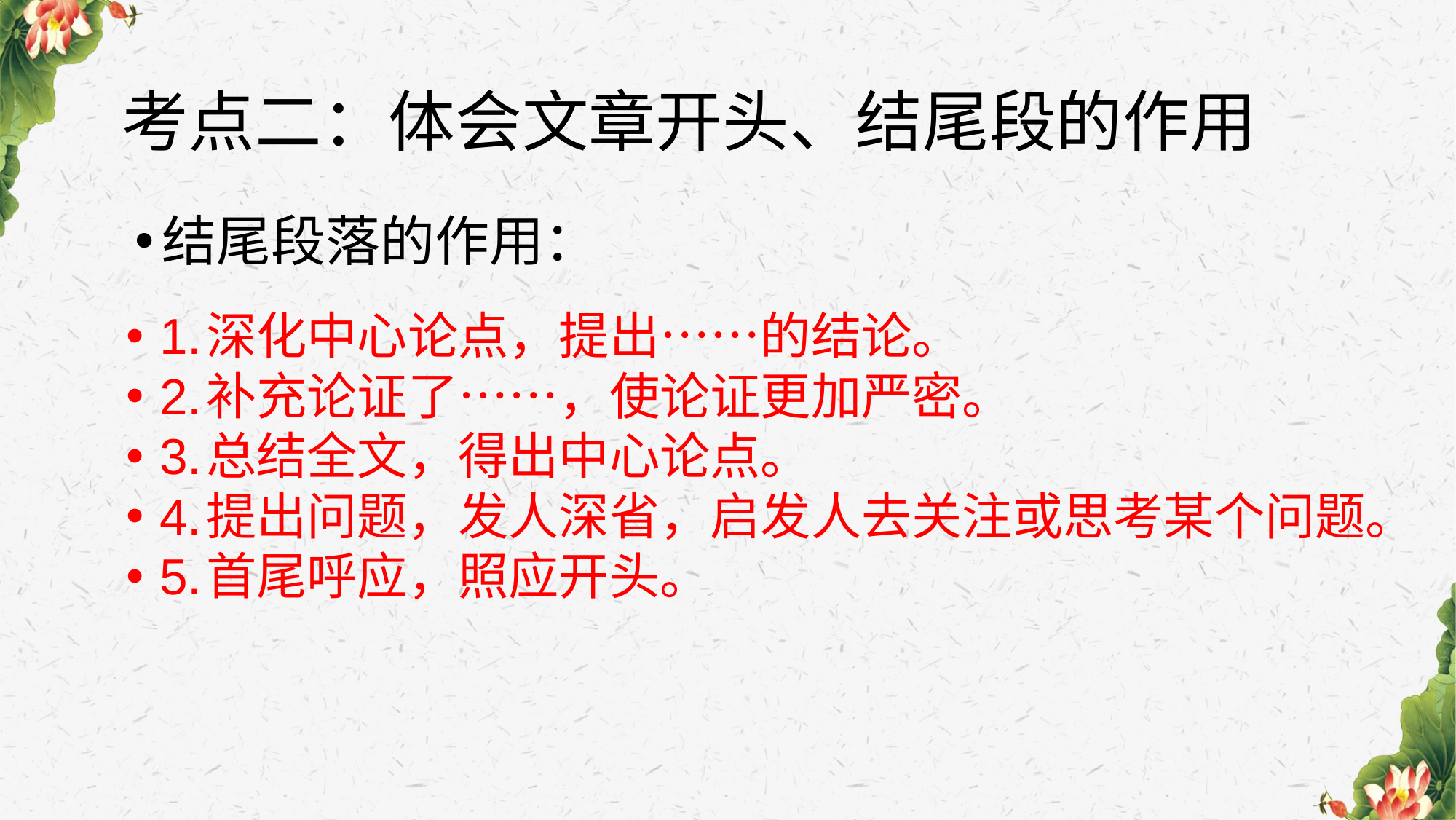

# 考点二：体会文章开头、结尾段的作用
结尾段落的作用：

1.深化中心论点，提出……的结论。
2.补充论证了……，使论证更加严密。
3.总结全文，得出中心论点。
4.提出问题，发人深省，启发人去关注或思考某个问题。
5.首尾呼应，照应开头。